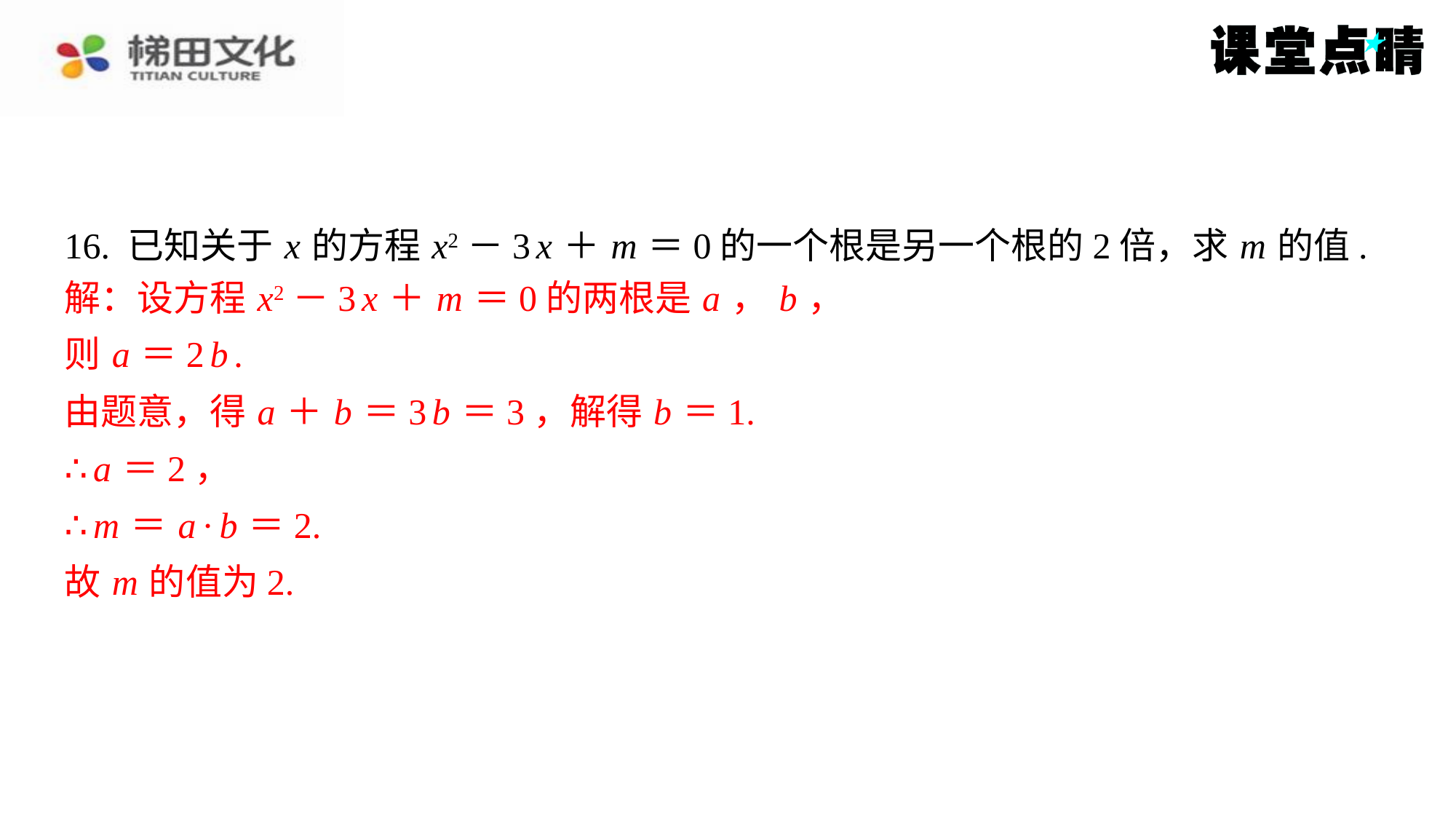

16. 已知关于 x 的方程 x2－3 x ＋ m ＝0的一个根是另一个根的2倍，求 m 的值.
解：设方程 x2－3 x ＋ m ＝0的两根是 a ， b ，
解：设方程 x2－3 x ＋ m ＝0的两根是 a ， b ，
则 a ＝2 b .
由题意，得 a ＋ b ＝3 b ＝3，解得 b ＝1.
∴ a ＝2，
∴ m ＝ a · b ＝2.
故 m 的值为2.
则 a ＝2 b .
由题意，得 a ＋ b ＝3 b ＝3，解得 b ＝1.
∴ a ＝2，
∴ m ＝ a · b ＝2.
故 m 的值为2.